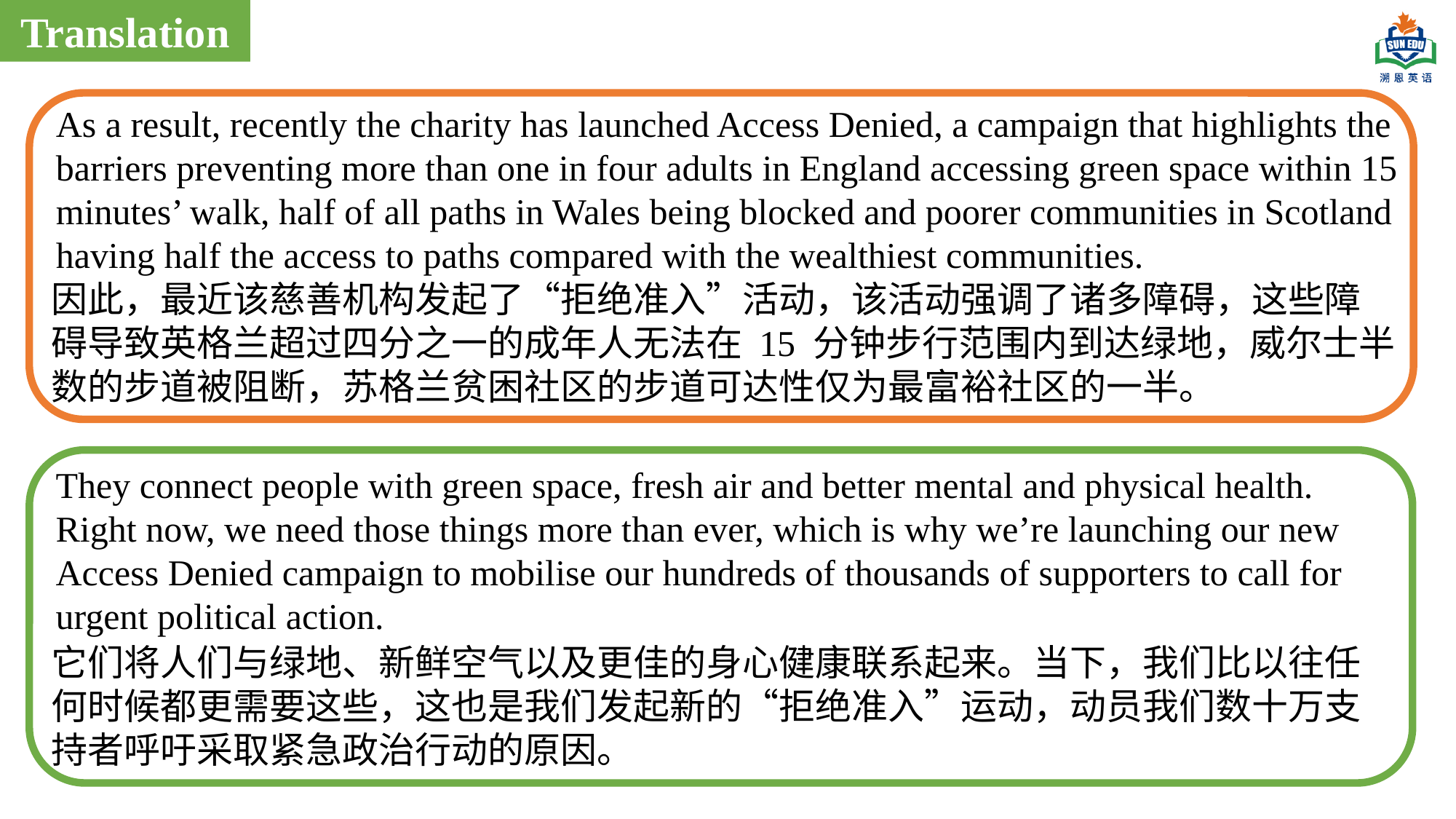

Translation

As a result, recently the charity has launched Access Denied, a campaign that highlights the barriers preventing more than one in four adults in England accessing green space within 15 minutes’ walk, half of all paths in Wales being blocked and poorer communities in Scotland having half the access to paths compared with the wealthiest communities.

因此，最近该慈善机构发起了“拒绝准入”活动，该活动强调了诸多障碍，这些障碍导致英格兰超过四分之一的成年人无法在 15 分钟步行范围内到达绿地，威尔士半数的步道被阻断，苏格兰贫困社区的步道可达性仅为最富裕社区的一半。

They connect people with green space, fresh air and better mental and physical health. Right now, we need those things more than ever, which is why we’re launching our new Access Denied campaign to mobilise our hundreds of thousands of supporters to call for urgent political action.
它们将人们与绿地、新鲜空气以及更佳的身心健康联系起来。当下，我们比以往任何时候都更需要这些，这也是我们发起新的“拒绝准入”运动，动员我们数十万支持者呼吁采取紧急政治行动的原因。